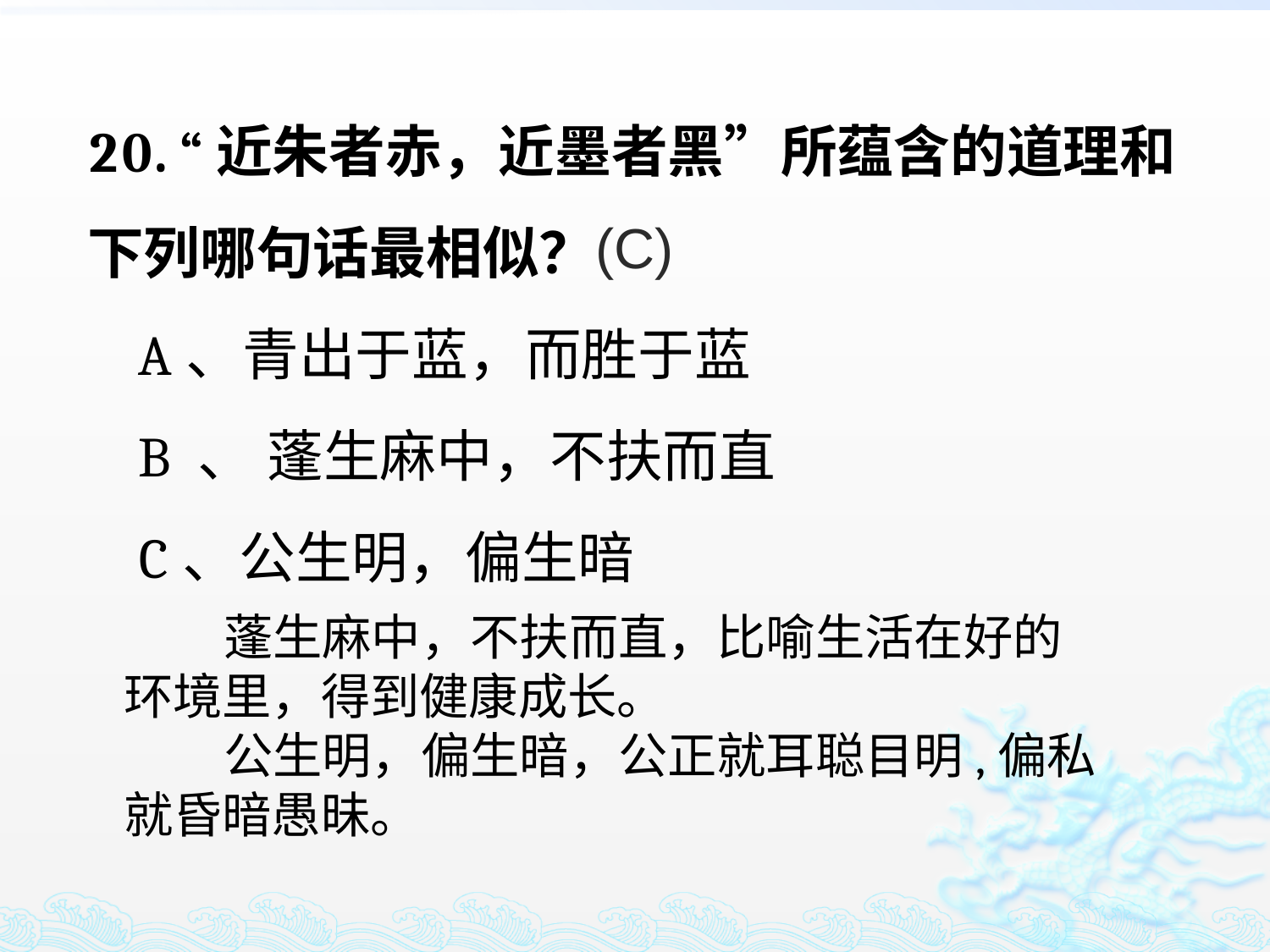

20. “近朱者赤，近墨者黑”所蕴含的道理和下列哪句话最相似？
    A、青出于蓝，而胜于蓝
    B 、 蓬生麻中，不扶而直
    C、公生明，偏生暗
(C)
        蓬生麻中，不扶而直，比喻生活在好的环境里，得到健康成长。
        公生明，偏生暗，公正就耳聪目明,偏私就昏暗愚昧。